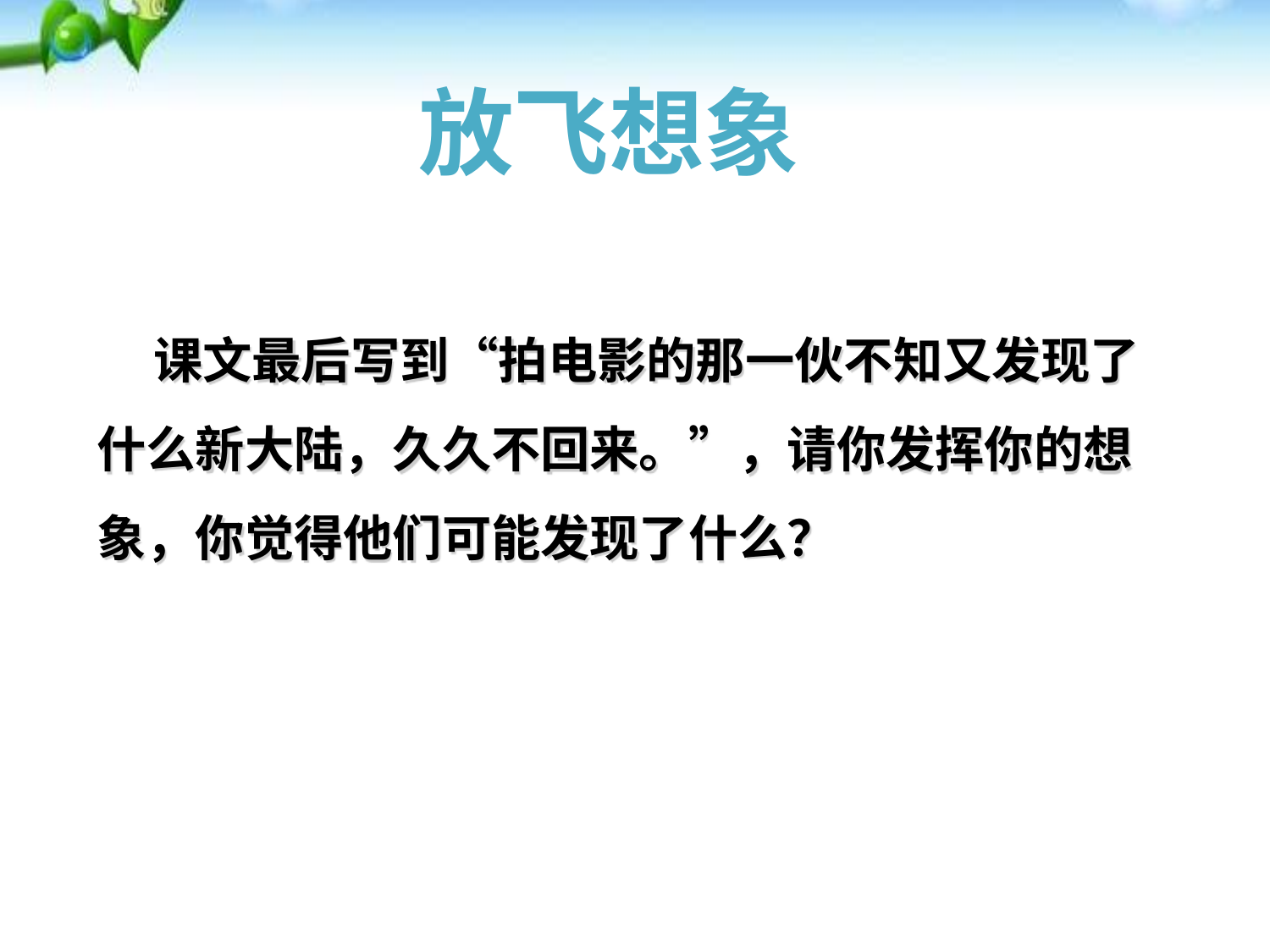

放飞想象
    课文最后写到“拍电影的那一伙不知又发现了什么新大陆，久久不回来。”，请你发挥你的想象，你觉得他们可能发现了什么？